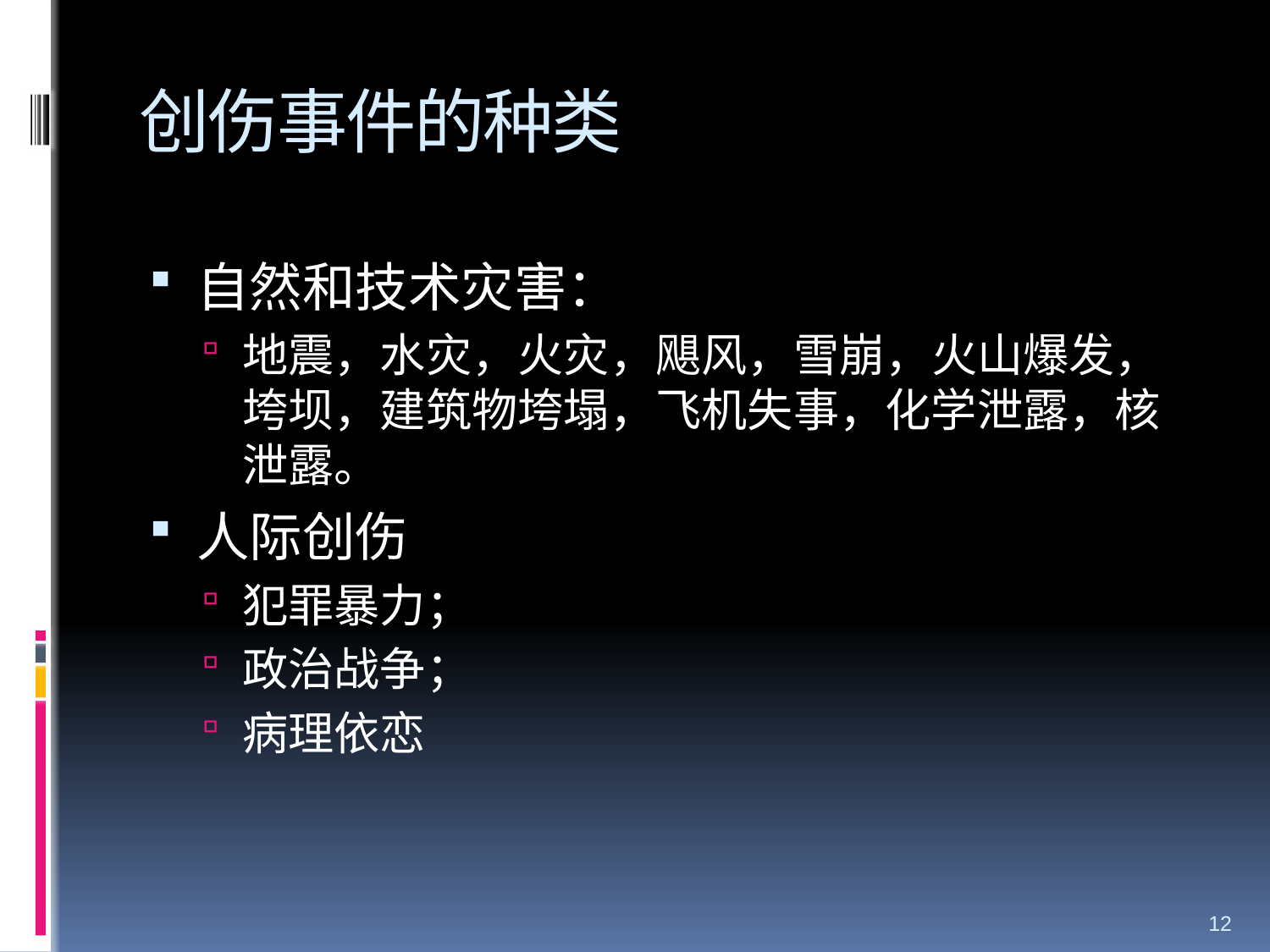

# 创伤事件的种类
自然和技术灾害：
地震，水灾，火灾，飓风，雪崩，火山爆发，垮坝，建筑物垮塌，飞机失事，化学泄露，核泄露。
人际创伤
犯罪暴力；
政治战争；
病理依恋
12